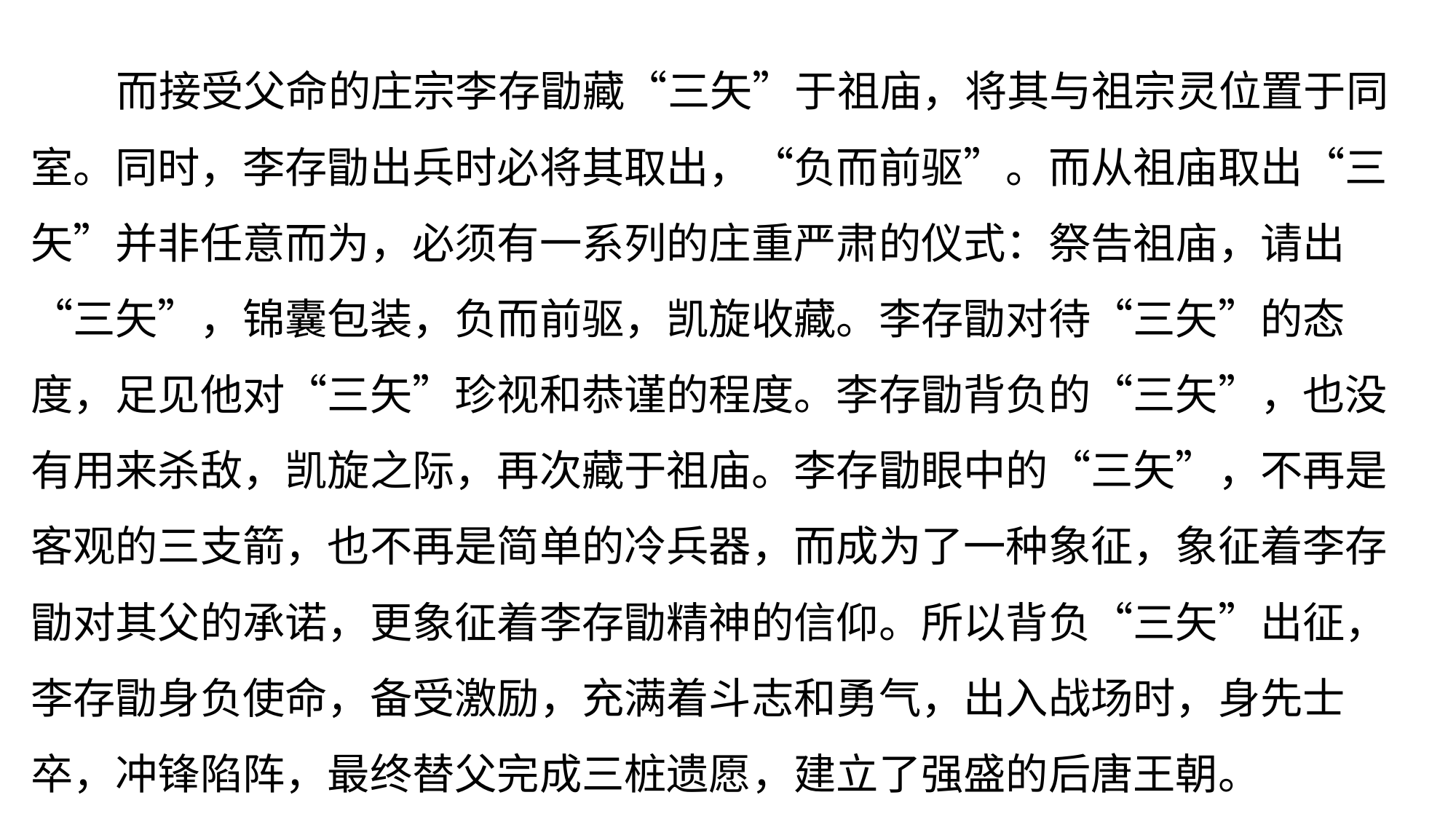

而接受父命的庄宗李存勖藏“三矢”于祖庙，将其与祖宗灵位置于同室。同时，李存勖出兵时必将其取出，“负而前驱”。而从祖庙取出“三矢”并非任意而为，必须有一系列的庄重严肃的仪式：祭告祖庙，请出“三矢”，锦囊包装，负而前驱，凯旋收藏。李存勖对待“三矢”的态度，足见他对“三矢”珍视和恭谨的程度。李存勖背负的“三矢”，也没有用来杀敌，凯旋之际，再次藏于祖庙。李存勖眼中的“三矢”，不再是客观的三支箭，也不再是简单的冷兵器，而成为了一种象征，象征着李存勖对其父的承诺，更象征着李存勖精神的信仰。所以背负“三矢”出征，李存勖身负使命，备受激励，充满着斗志和勇气，出入战场时，身先士卒，冲锋陷阵，最终替父完成三桩遗愿，建立了强盛的后唐王朝。